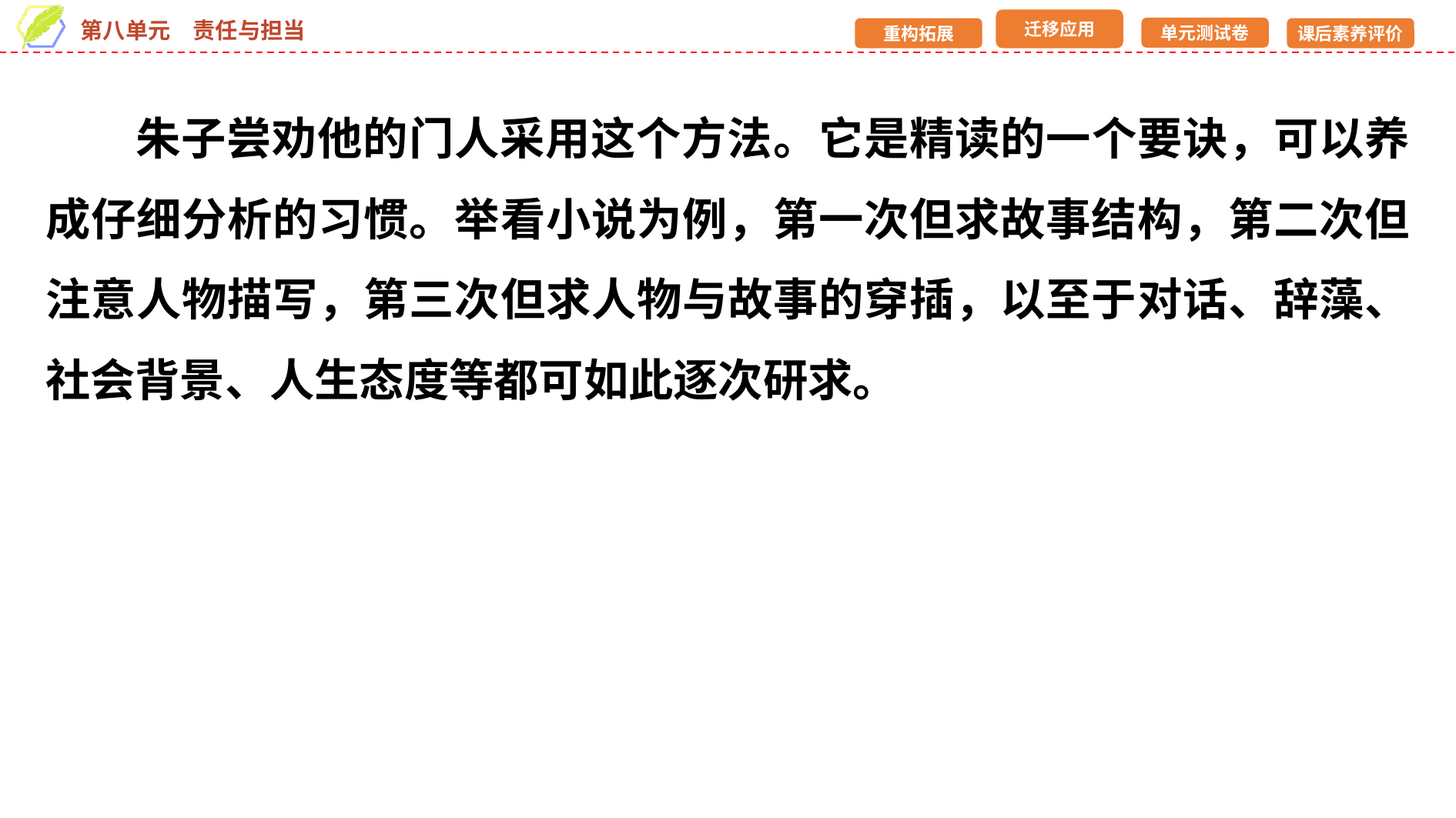

朱子尝劝他的门人采用这个方法。它是精读的一个要诀，可以养成仔细分析的习惯。举看小说为例，第一次但求故事结构，第二次但注意人物描写，第三次但求人物与故事的穿插，以至于对话、辞藻、社会背景、人生态度等都可如此逐次研求。